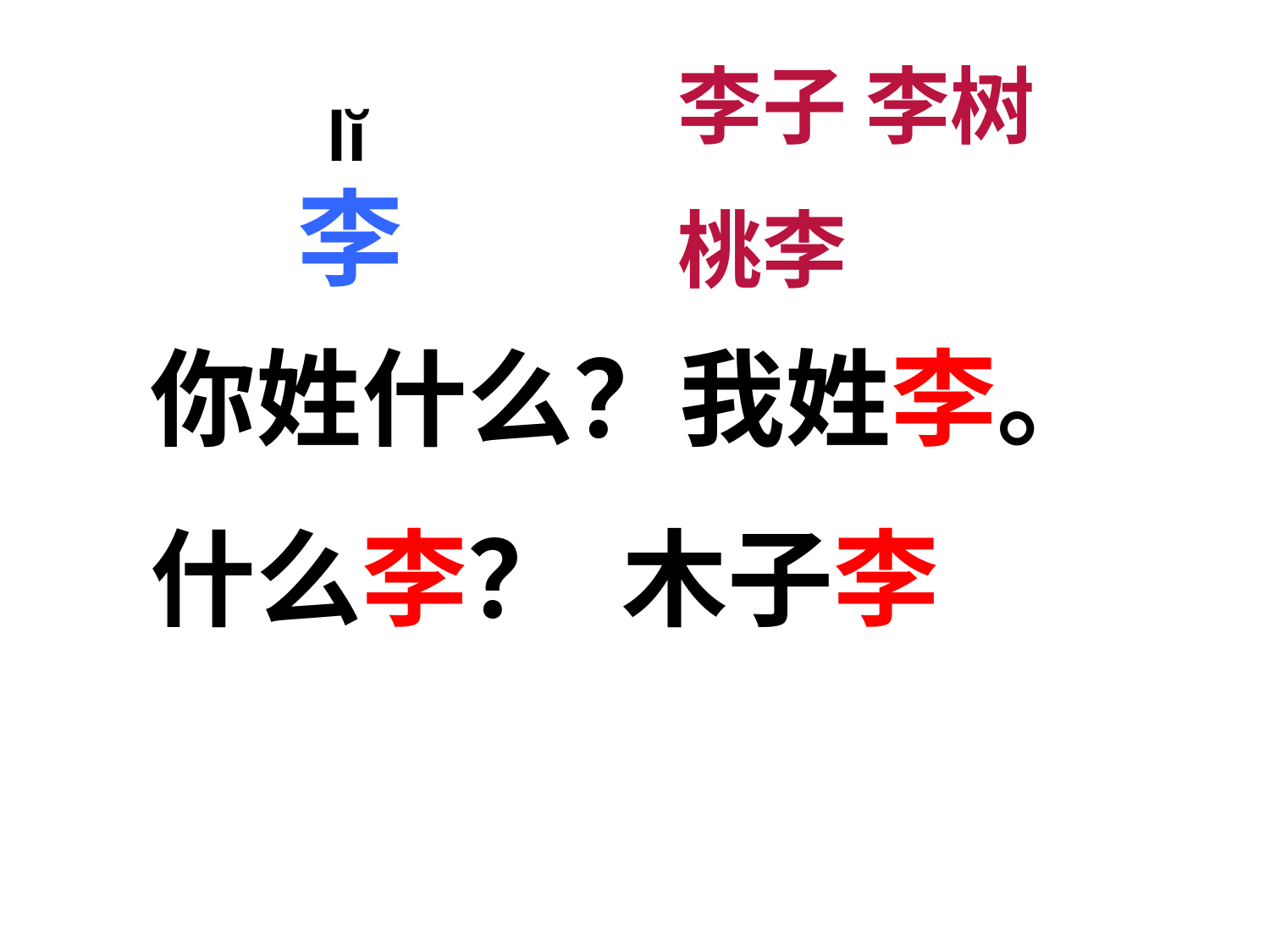

李子 李树
桃李
lĭ
李
你姓什么？我姓李。
什么李？  木子李